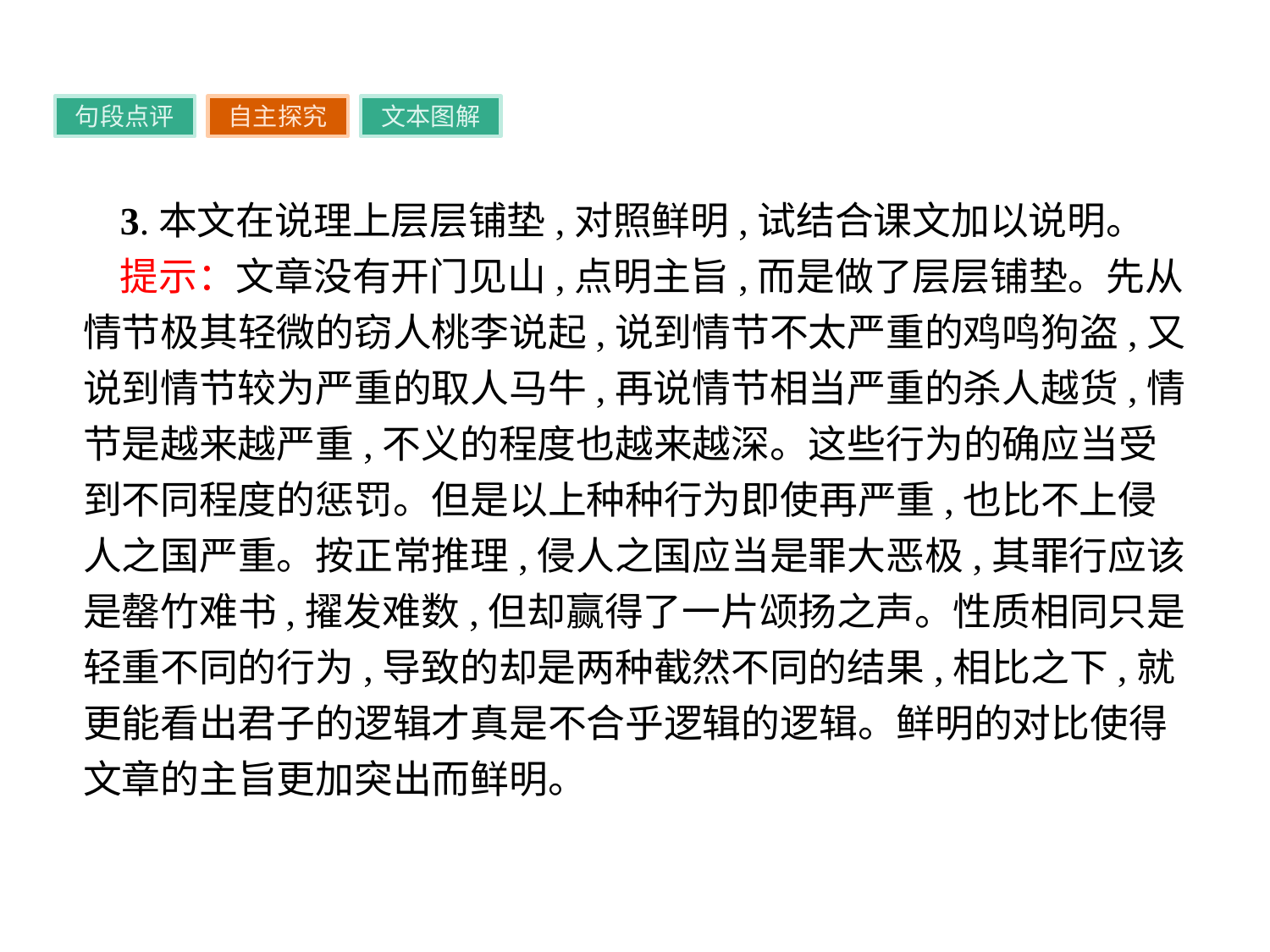

句段点评
自主探究
文本图解
3.本文在说理上层层铺垫,对照鲜明,试结合课文加以说明。
提示：文章没有开门见山,点明主旨,而是做了层层铺垫。先从情节极其轻微的窃人桃李说起,说到情节不太严重的鸡鸣狗盗,又说到情节较为严重的取人马牛,再说情节相当严重的杀人越货,情节是越来越严重,不义的程度也越来越深。这些行为的确应当受到不同程度的惩罚。但是以上种种行为即使再严重,也比不上侵人之国严重。按正常推理,侵人之国应当是罪大恶极,其罪行应该是罄竹难书,擢发难数,但却赢得了一片颂扬之声。性质相同只是轻重不同的行为,导致的却是两种截然不同的结果,相比之下,就更能看出君子的逻辑才真是不合乎逻辑的逻辑。鲜明的对比使得文章的主旨更加突出而鲜明。